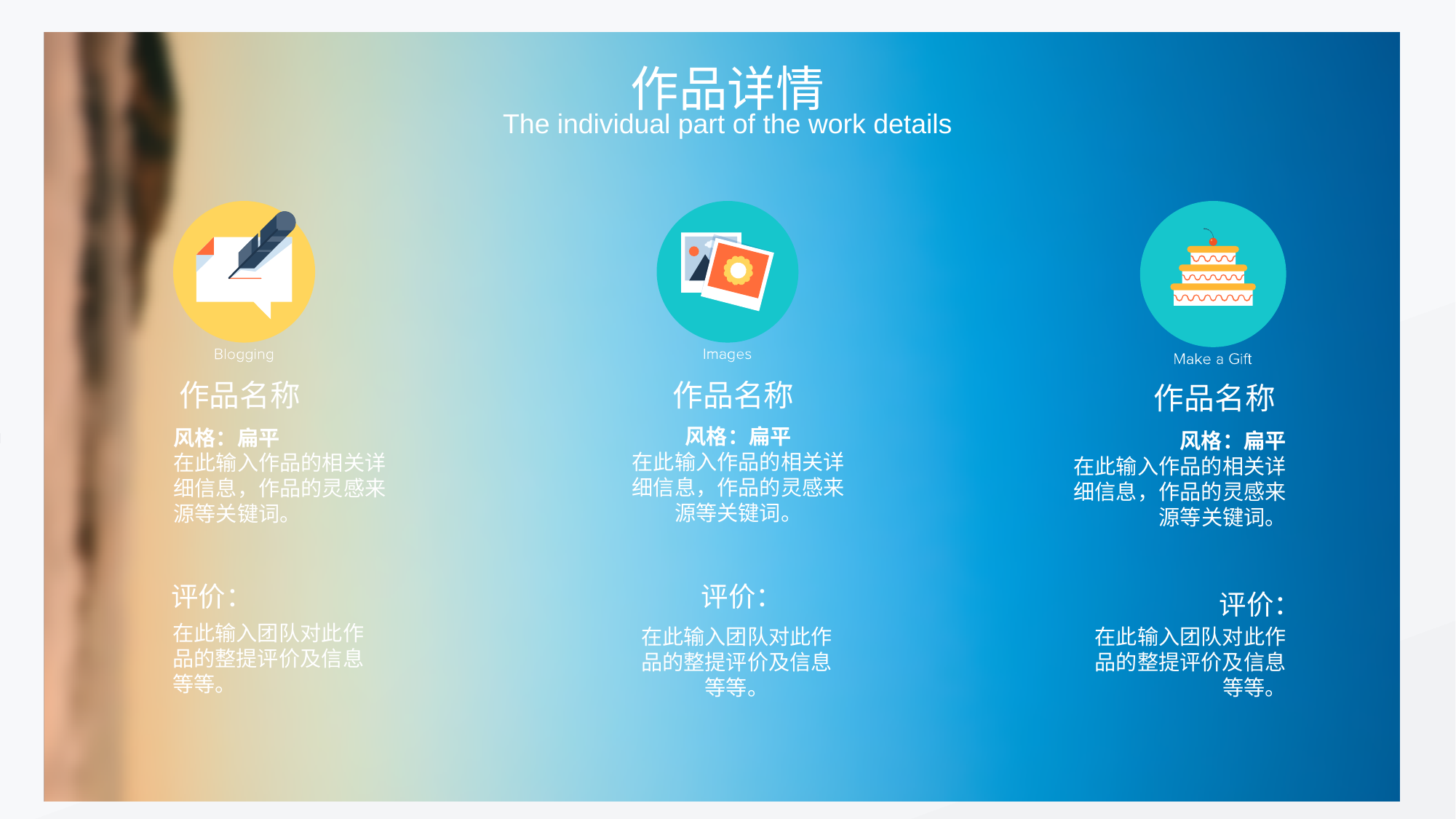

作品详情
The individual part of the work details

作品名称
作品名称
作品名称
风格：扁平
在此输入作品的相关详细信息，作品的灵感来源等关键词。
风格：扁平
在此输入作品的相关详细信息，作品的灵感来源等关键词。
风格：扁平
在此输入作品的相关详细信息，作品的灵感来源等关键词。
评价：
在此输入团队对此作品的整提评价及信息等等。
评价：
在此输入团队对此作品的整提评价及信息等等。
评价：
在此输入团队对此作品的整提评价及信息等等。